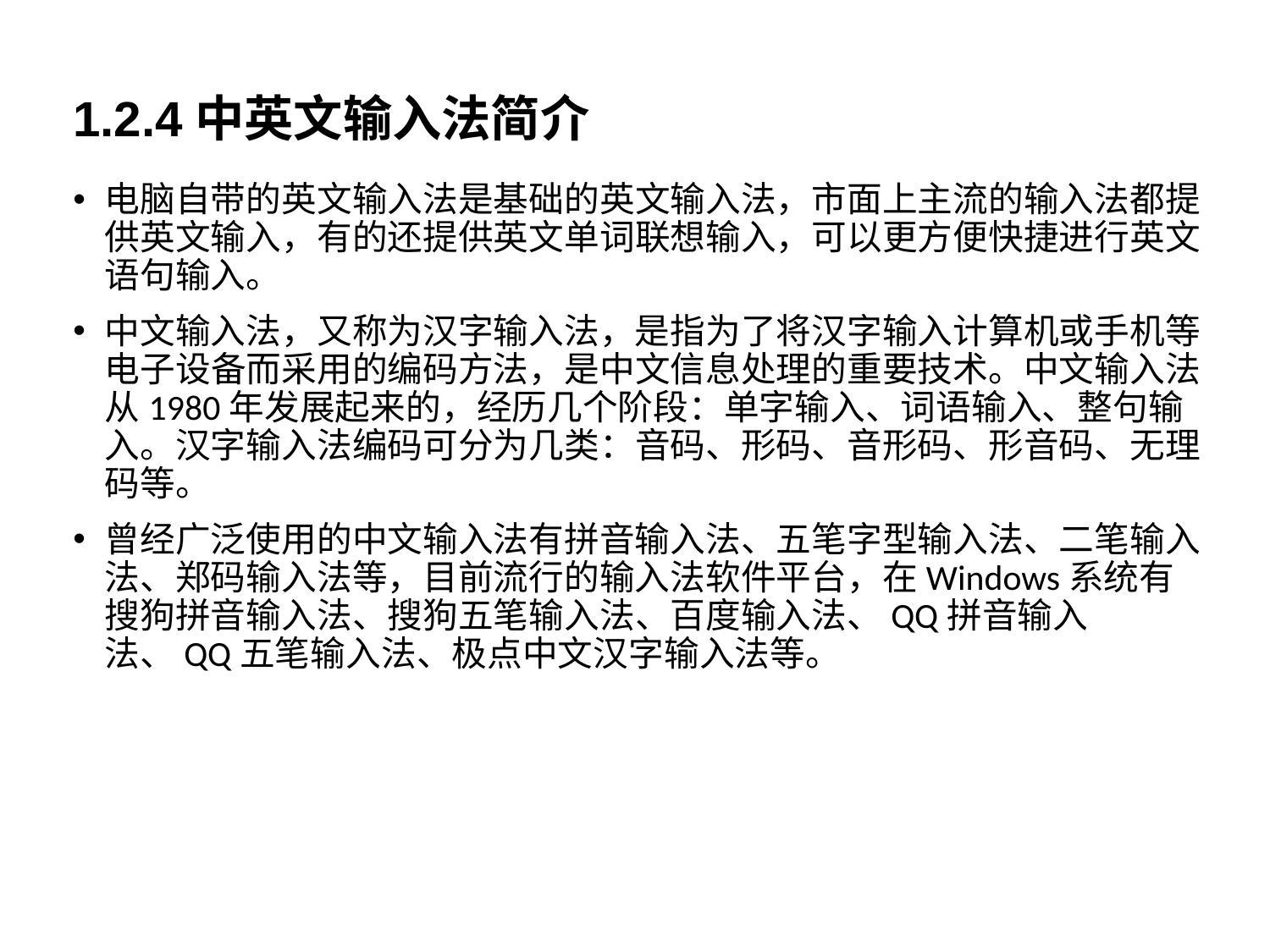

# 1.2.4中英文输入法简介
电脑自带的英文输入法是基础的英文输入法，市面上主流的输入法都提供英文输入，有的还提供英文单词联想输入，可以更方便快捷进行英文语句输入。
中文输入法，又称为汉字输入法，是指为了将汉字输入计算机或手机等电子设备而采用的编码方法，是中文信息处理的重要技术。中文输入法从1980年发展起来的，经历几个阶段：单字输入、词语输入、整句输入。汉字输入法编码可分为几类：音码、形码、音形码、形音码、无理码等。
曾经广泛使用的中文输入法有拼音输入法、五笔字型输入法、二笔输入法、郑码输入法等，目前流行的输入法软件平台，在Windows系统有搜狗拼音输入法、搜狗五笔输入法、百度输入法、QQ拼音输入法、QQ五笔输入法、极点中文汉字输入法等。